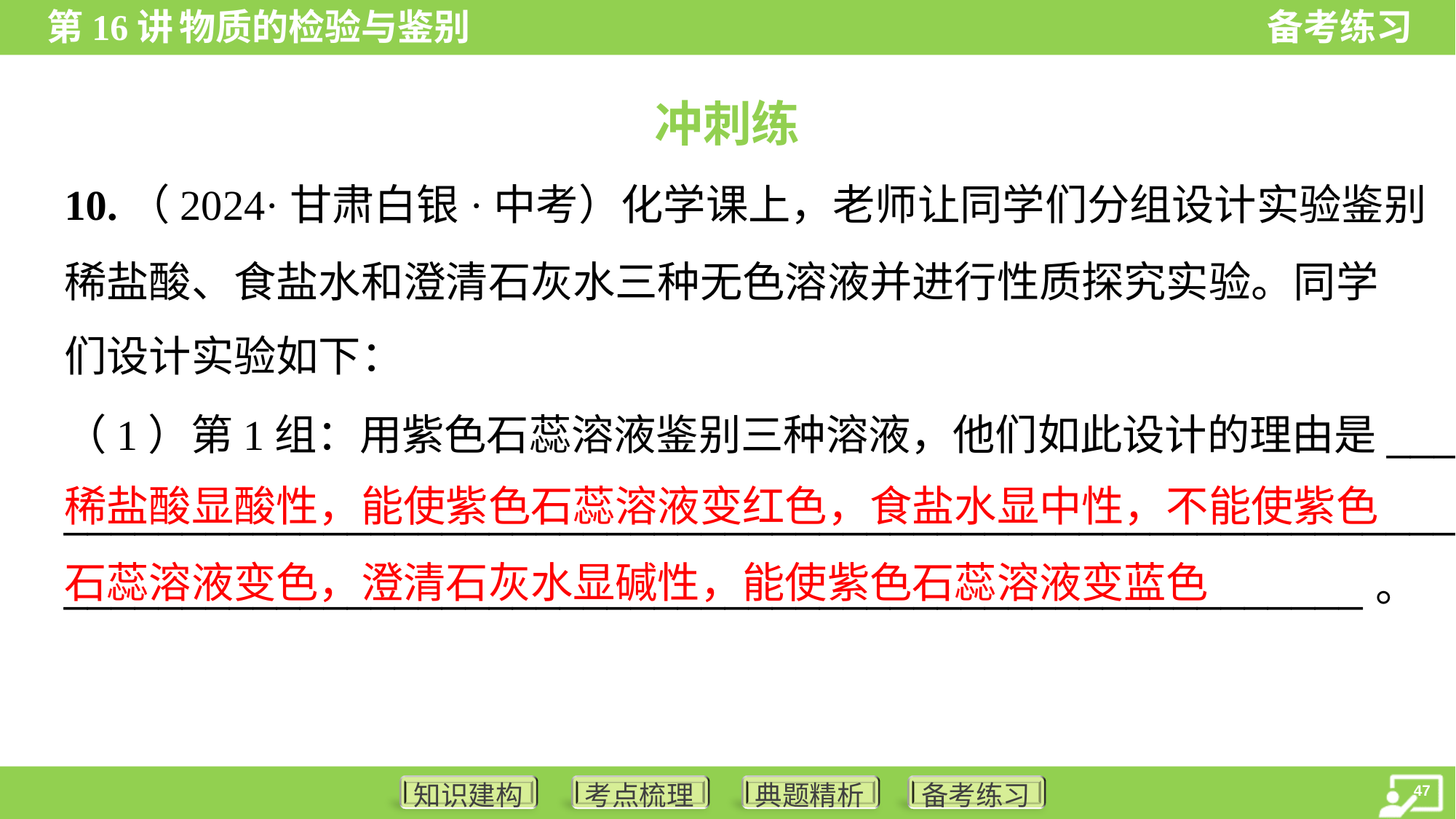

冲刺练
10.（2024·甘肃白银·中考）化学课上，老师让同学们分组设计实验鉴别
稀盐酸、食盐水和澄清石灰水三种无色溶液并进行性质探究实验。同学
们设计实验如下：
（1）第1组：用紫色石蕊溶液鉴别三种溶液，他们如此设计的理由是___
______________________________________________________________
_______________________________________________________。
稀盐酸显酸性，能使紫色石蕊溶液变红色，食盐水显中性，不能使紫色石蕊溶液变色，澄清石灰水显碱性，能使紫色石蕊溶液变蓝色